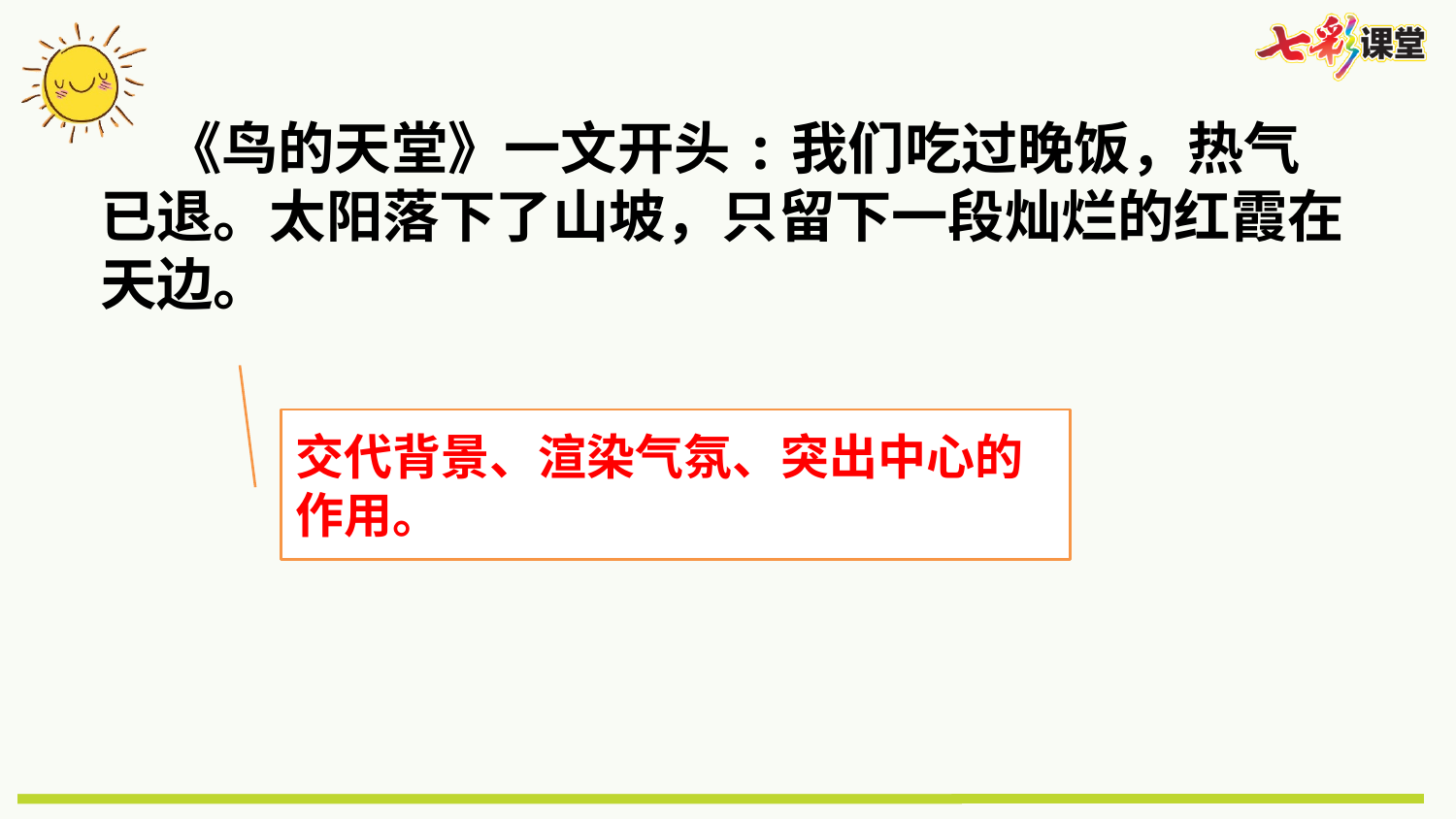

《鸟的天堂》一文开头:我们吃过晚饭，热气已退。太阳落下了山坡，只留下一段灿烂的红霞在天边。
交代背景、渲染气氛、突出中心的作用。